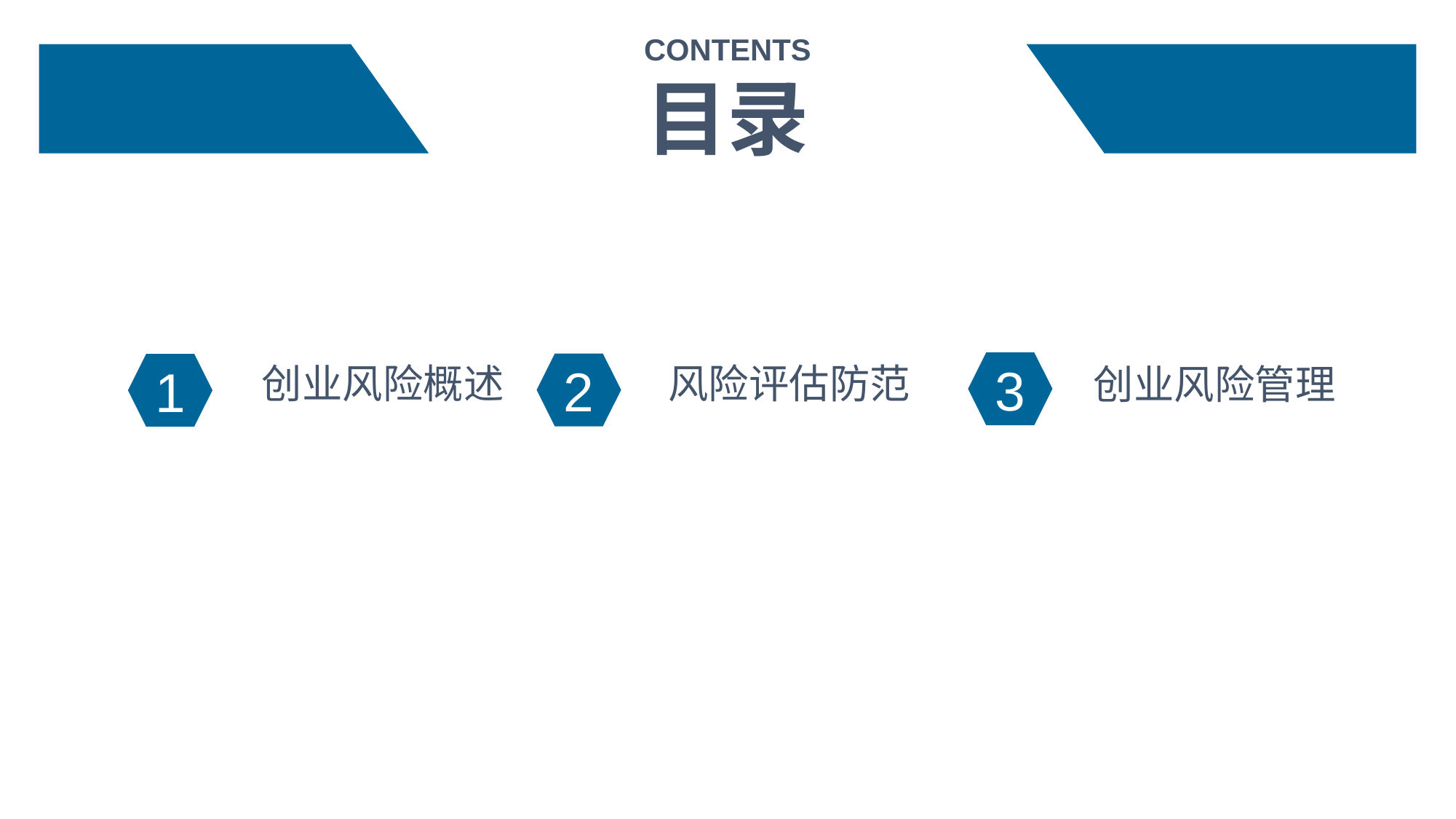

CONTENTS
目录
3
风险评估防范
创业风险概述
2
创业风险管理
1